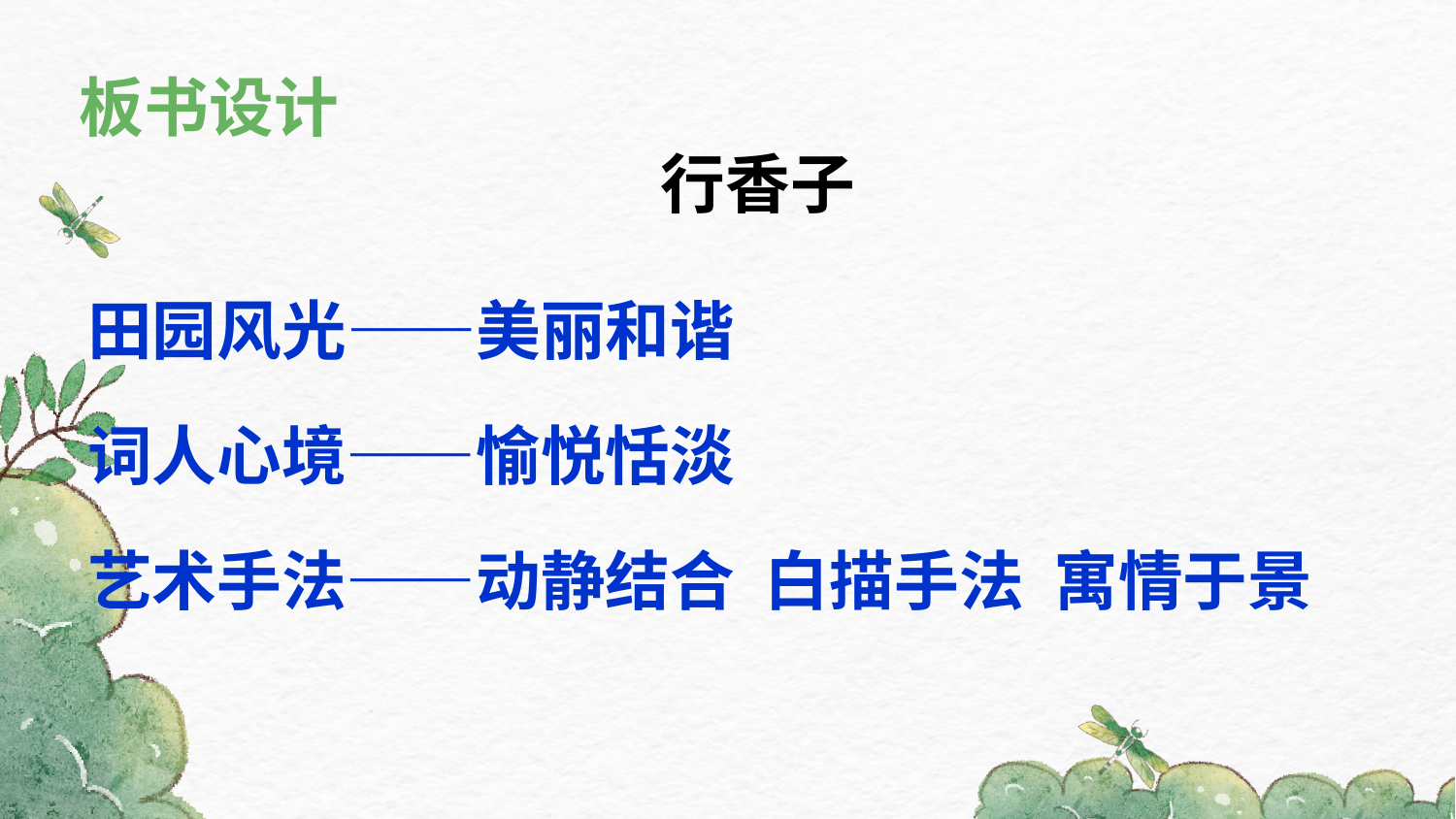

板书设计
行香子
田园风光——美丽和谐
词人心境——愉悦恬淡
艺术手法——动静结合  白描手法  寓情于景